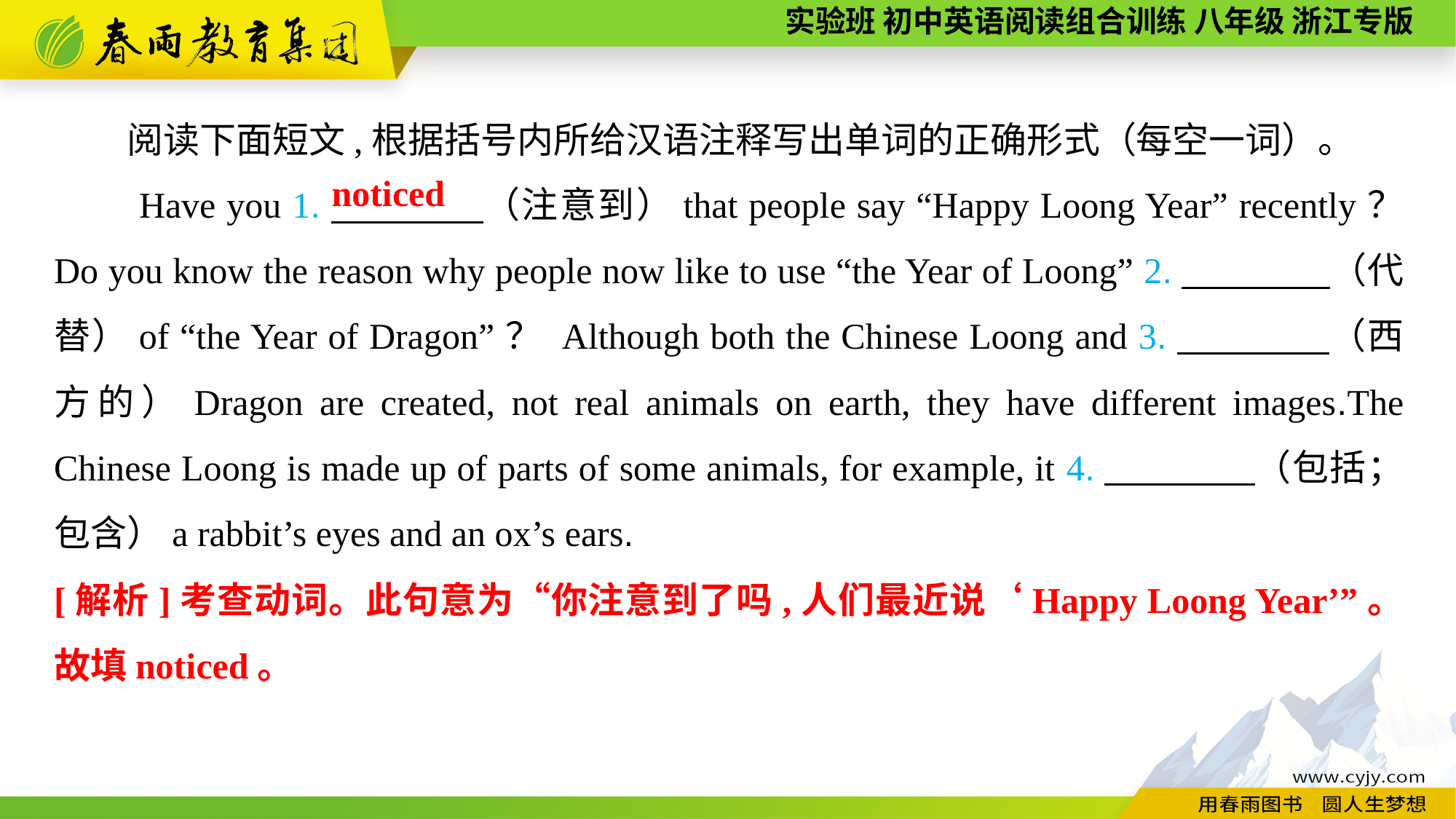

阅读下面短文,根据括号内所给汉语注释写出单词的正确形式（每空一词）。
　　Have you 1.　　　　（注意到）that people say “Happy Loong Year” recently？ Do you know the reason why people now like to use “the Year of Loong” 2.　　　　（代替）of “the Year of Dragon”？ Although both the Chinese Loong and 3.　　　　（西方的）Dragon are created, not real animals on earth, they have different images.The Chinese Loong is made up of parts of some animals, for example, it 4.　　　　（包括； 包含）a rabbit’s eyes and an ox’s ears.
noticed
[解析]考查动词。此句意为“你注意到了吗,人们最近说‘Happy Loong Year’”。故填noticed。